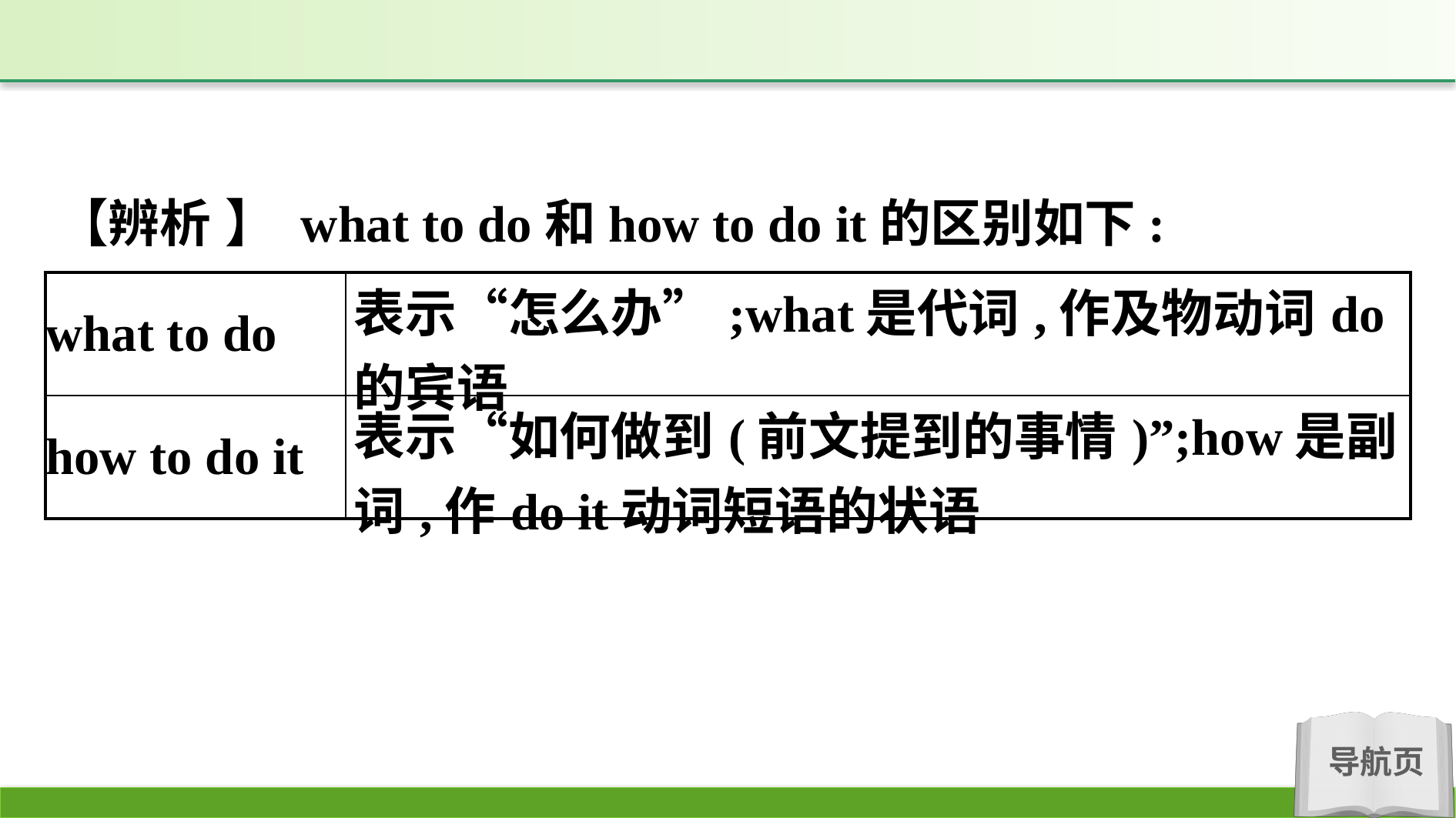

【辨析 】 what to do和how to do it的区别如下:
| what to do | 表示“怎么办”;what是代词,作及物动词do的宾语 |
| --- | --- |
| how to do it | 表示“如何做到(前文提到的事情)”;how是副词,作do it动词短语的状语 |